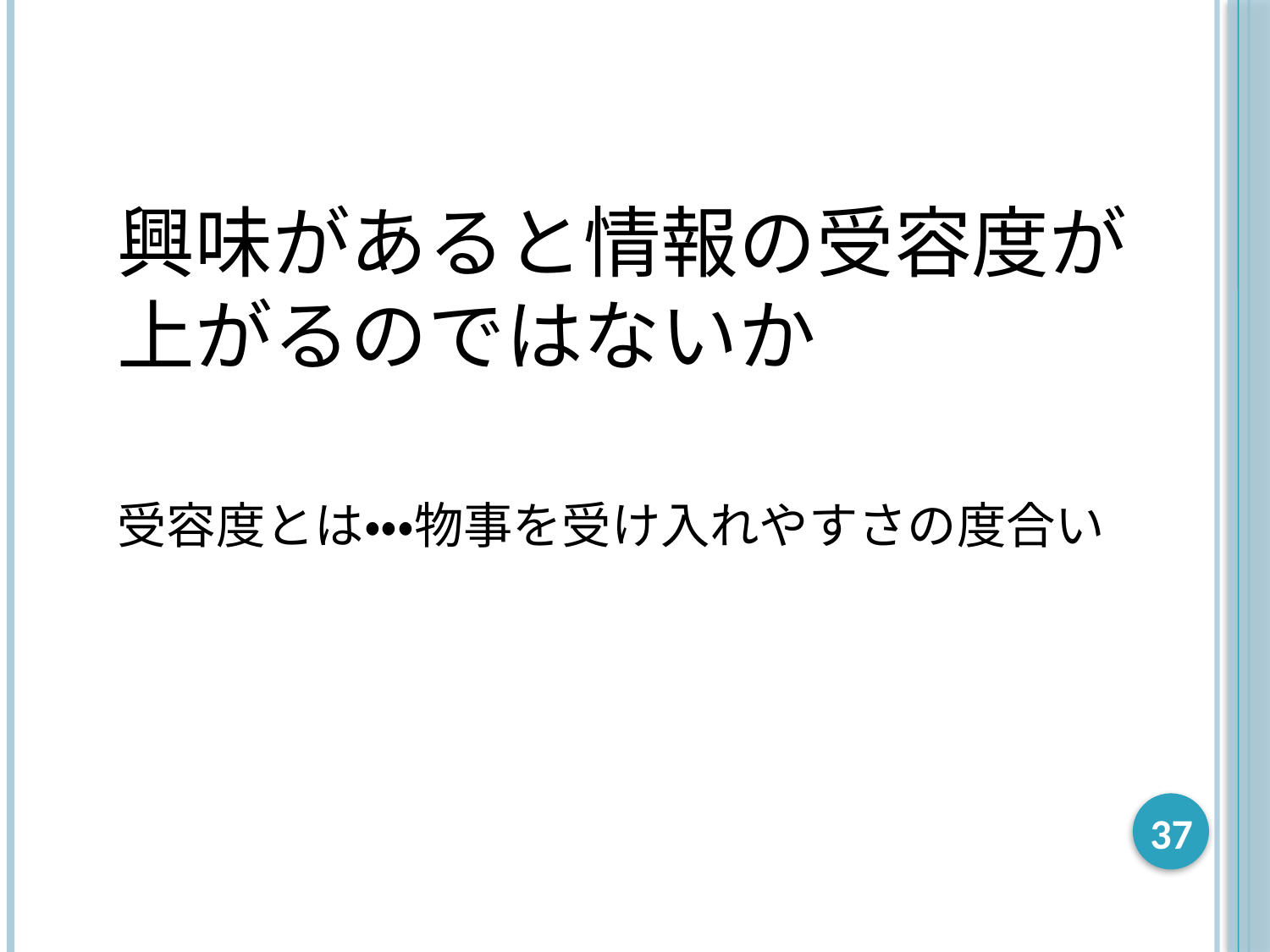

興味があると情報の受容度が上がるのではないか

受容度とは・・・物事を受け入れやすさの度合い
37